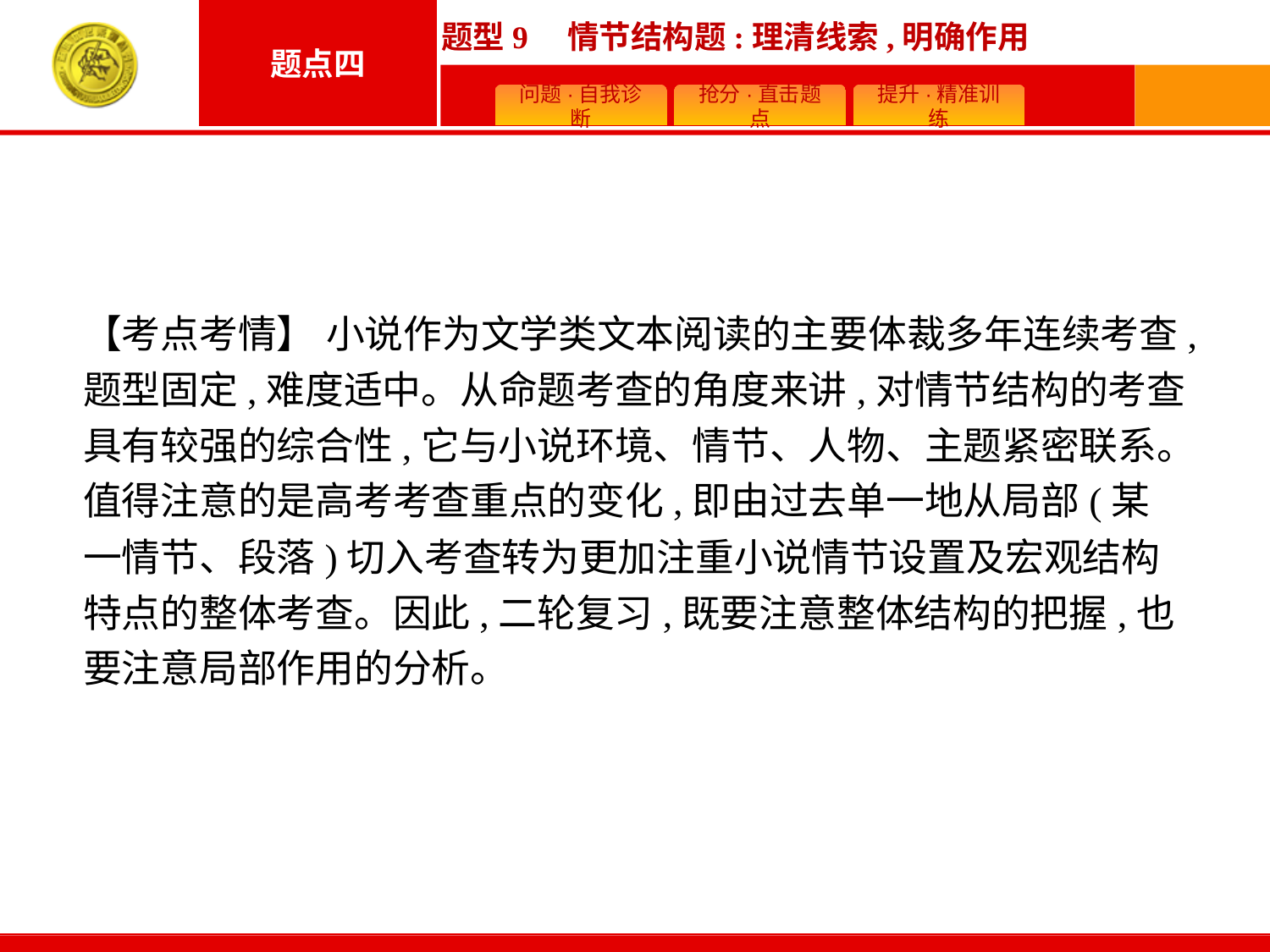

【考点考情】 小说作为文学类文本阅读的主要体裁多年连续考查,题型固定,难度适中。从命题考查的角度来讲,对情节结构的考查具有较强的综合性,它与小说环境、情节、人物、主题紧密联系。值得注意的是高考考查重点的变化,即由过去单一地从局部(某一情节、段落)切入考查转为更加注重小说情节设置及宏观结构特点的整体考查。因此,二轮复习,既要注意整体结构的把握,也要注意局部作用的分析。